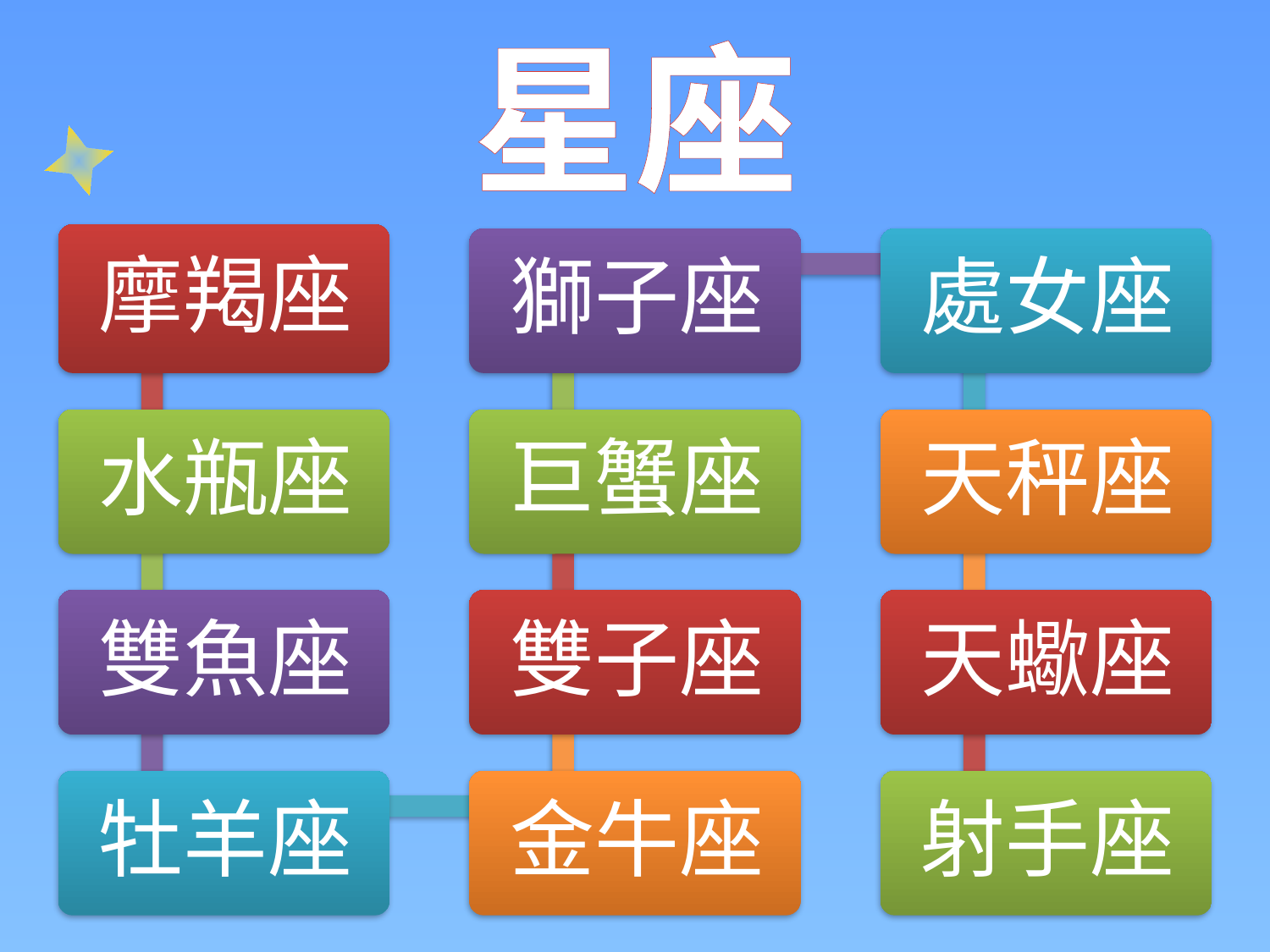

# 星座
摩羯座
水瓶座
雙魚座
牡羊座
金牛座
雙子座
巨蟹座
獅子座
處女座
天秤座
天蠍座
射手座